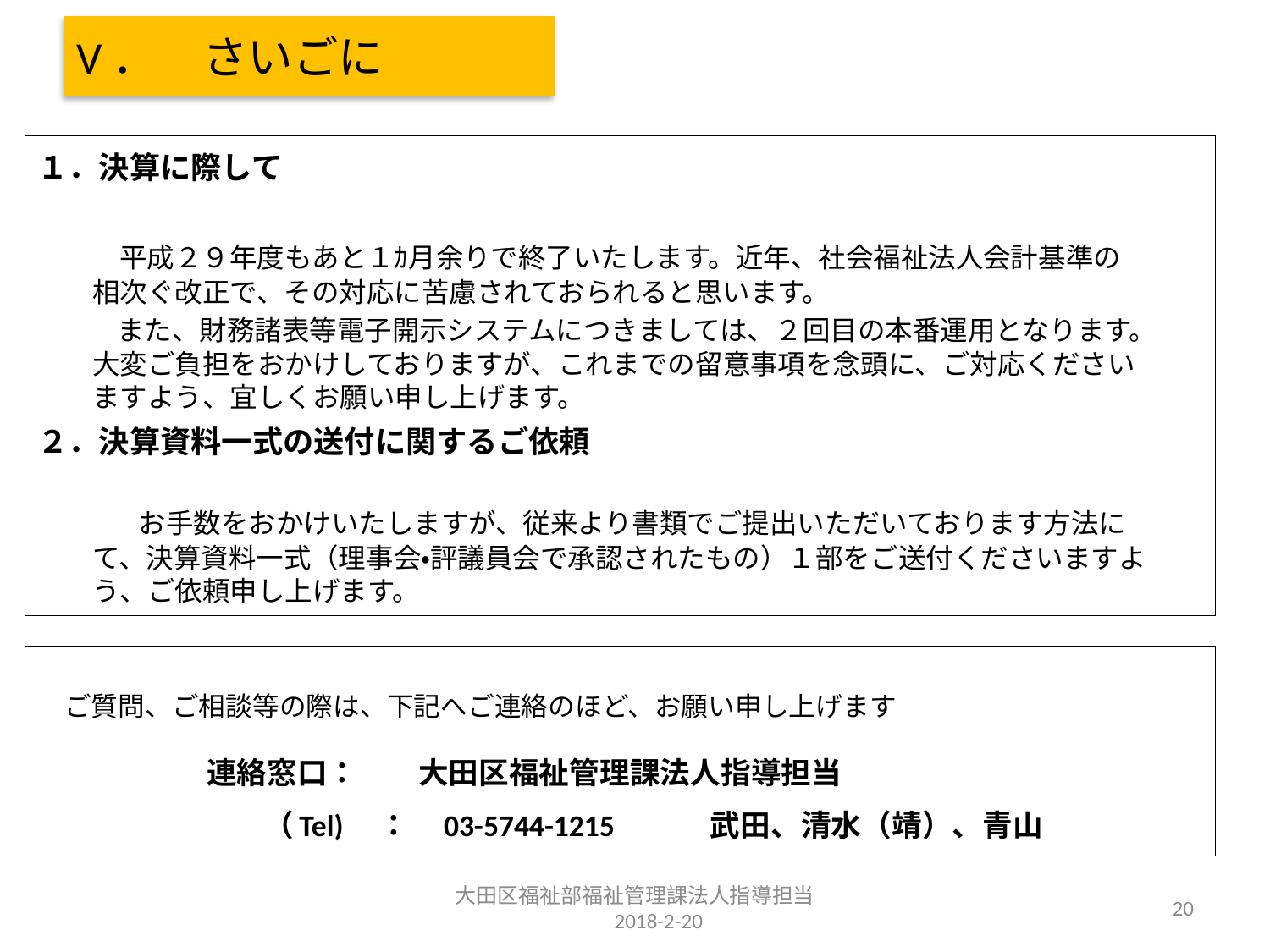

# V．　さいごに
１．決算に際して　　　　　　　　　　　　　　　　　　　　　　　　　　　
　　 平成２９年度もあと１ｶ月余りで終了いたします。近年、社会福祉法人会計基準の
　　相次ぐ改正で、その対応に苦慮されておられると思います。
　　    また、財務諸表等電子開示システムにつきましては、２回目の本番運用となります。  　
　　大変ご負担をおかけしておりますが、これまでの留意事項を念頭に、ご対応ください
　　ますよう、宜しくお願い申し上げます。
２．決算資料一式の送付に関するご依頼　　　　　　　　　　　　　　　　　　　　　　　　　　　　　　　　　
　　　お手数をおかけいたしますが、従来より書類でご提出いただいております方法に　　
　　て、決算資料一式（理事会・評議員会で承認されたもの）１部をご送付くださいますよ
　　う、ご依頼申し上げます。

　ご質問、ご相談等の際は、下記へご連絡のほど、お願い申し上げます

　　　   　連絡窓口：　　大田区福祉管理課法人指導担当
　　　　        　（Tel)　：　03-5744-1215　　　武田、清水（靖）、青山

大田区福祉部福祉管理課法人指導担当　　2018-2-20
20